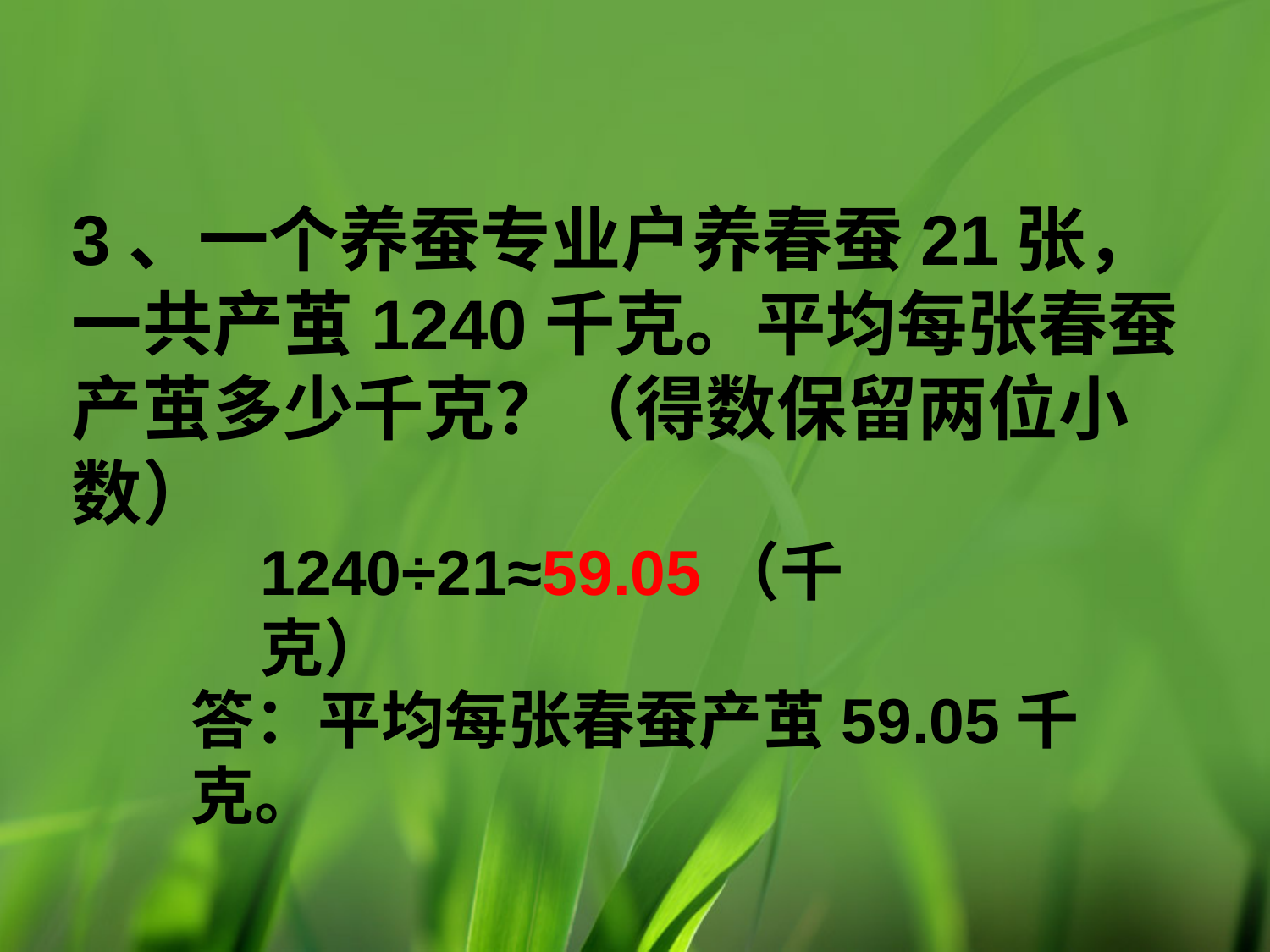

3、一个养蚕专业户养春蚕21张，一共产茧1240千克。平均每张春蚕产茧多少千克？（得数保留两位小数）
1240÷21≈59.05（千克）
答：平均每张春蚕产茧59.05千克。